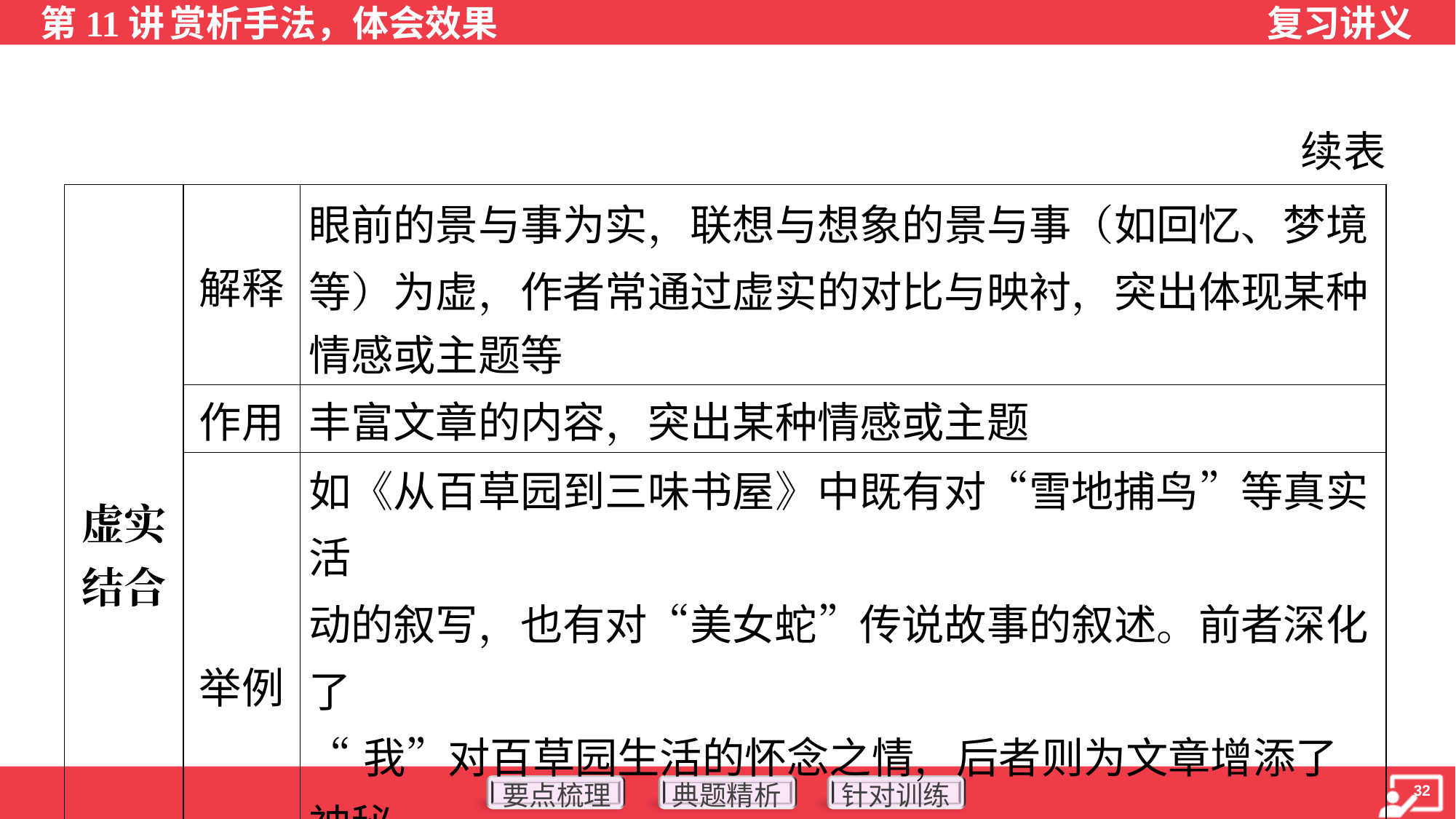

续表
| 虚实 结合 | 解释 | 眼前的景与事为实，联想与想象的景与事（如回忆、梦境 等）为虚，作者常通过虚实的对比与映衬，突出体现某种 情感或主题等 |
| --- | --- | --- |
|  | 作用 | 丰富文章的内容，突出某种情感或主题 |
|  | 举例 | 如《从百草园到三味书屋》中既有对“雪地捕鸟”等真实活 动的叙写，也有对“美女蛇”传说故事的叙述。前者深化了 “我”对百草园生活的怀念之情，后者则为文章增添了神秘 的色彩 |